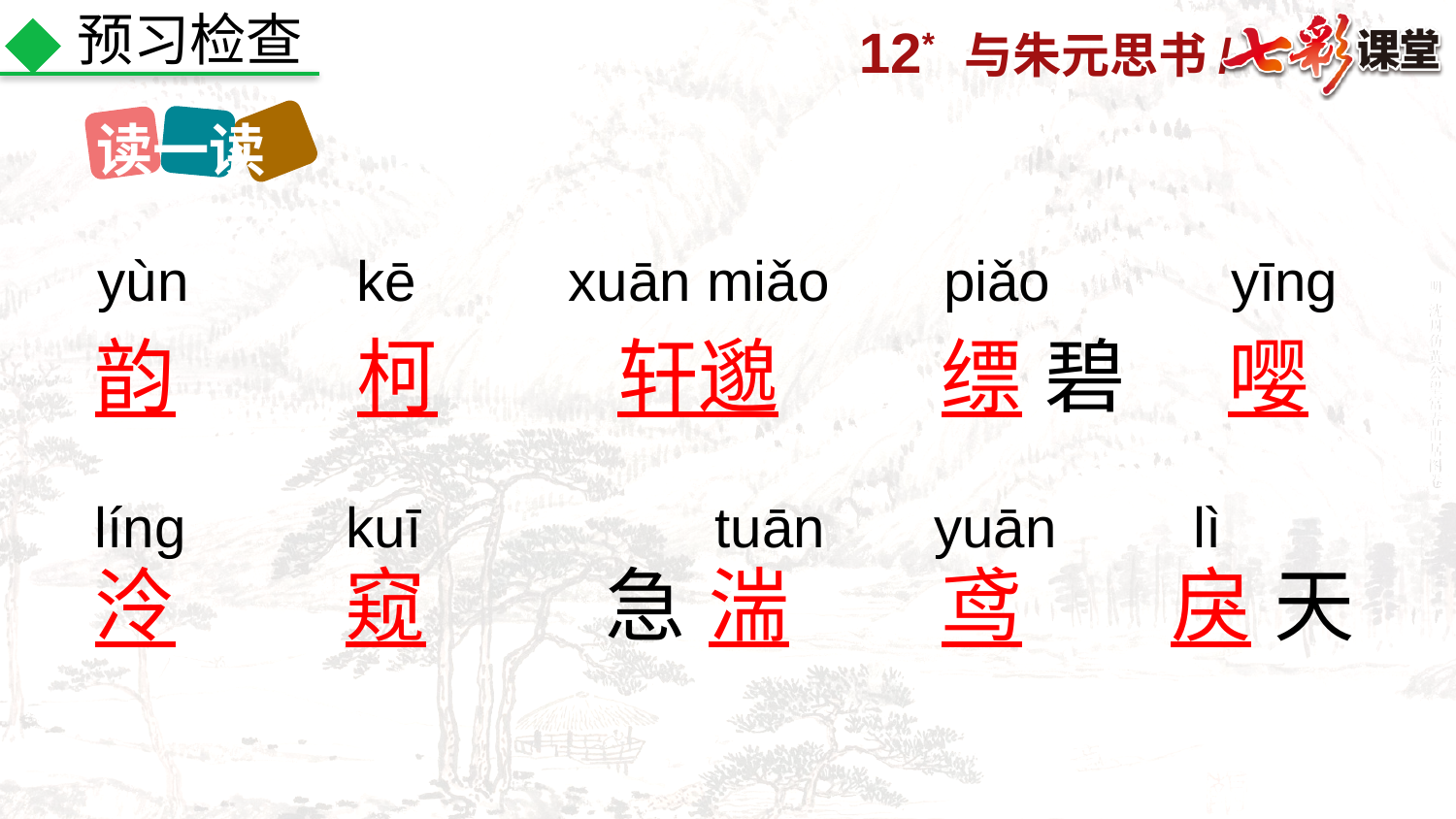

预习检查

读一读

yùn
kē
xuān miǎo
piǎo
yīng
韵
柯
轩邈
缥
碧
嘤
líng
kuī
tuān
yuān
lì
泠
窥
急
湍
鸢
戾
天